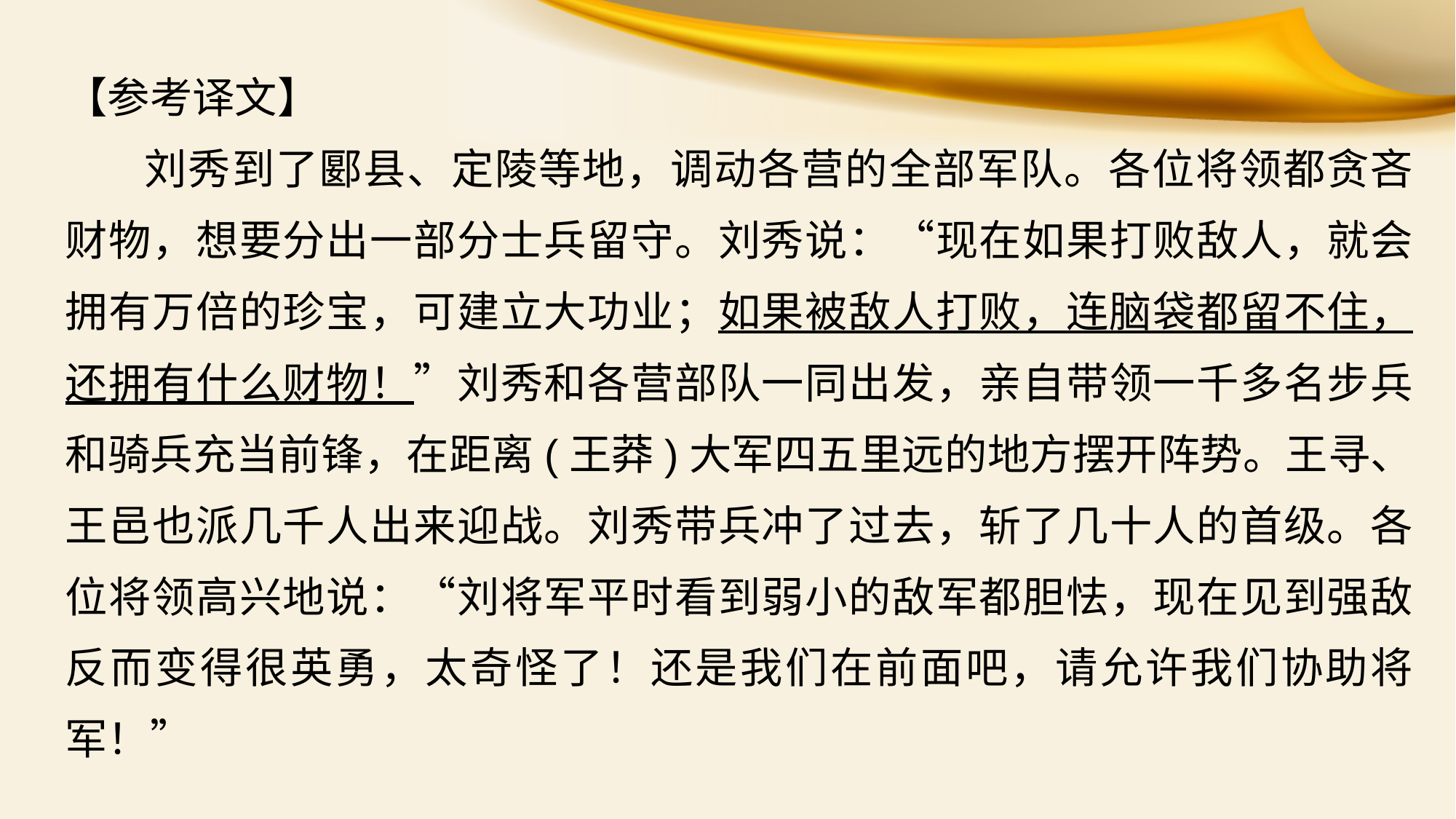

【参考译文】
刘秀到了郾县、定陵等地，调动各营的全部军队。各位将领都贪吝财物，想要分出一部分士兵留守。刘秀说：“现在如果打败敌人，就会拥有万倍的珍宝，可建立大功业；如果被敌人打败，连脑袋都留不住，还拥有什么财物！”刘秀和各营部队一同出发，亲自带领一千多名步兵和骑兵充当前锋，在距离(王莽)大军四五里远的地方摆开阵势。王寻、王邑也派几千人出来迎战。刘秀带兵冲了过去，斩了几十人的首级。各位将领高兴地说：“刘将军平时看到弱小的敌军都胆怯，现在见到强敌反而变得很英勇，太奇怪了！还是我们在前面吧，请允许我们协助将军！”